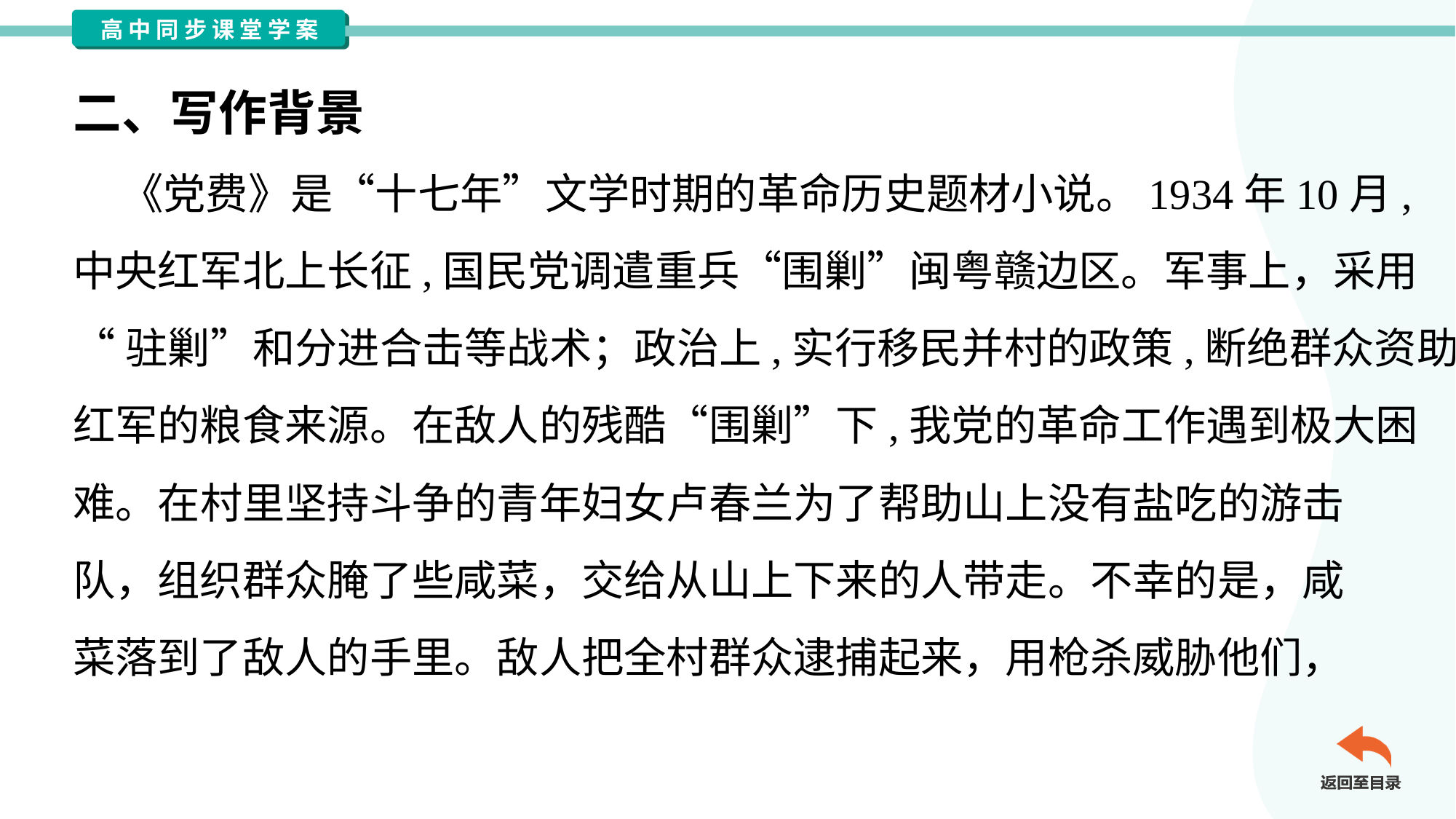

二、写作背景
    《党费》是“十七年”文学时期的革命历史题材小说。1934年10月,
中央红军北上长征,国民党调遣重兵“围剿”闽粤赣边区。军事上，采用
“驻剿”和分进合击等战术；政治上,实行移民并村的政策,断绝群众资助
红军的粮食来源。在敌人的残酷“围剿”下,我党的革命工作遇到极大困
难。在村里坚持斗争的青年妇女卢春兰为了帮助山上没有盐吃的游击
队，组织群众腌了些咸菜，交给从山上下来的人带走。不幸的是，咸
菜落到了敌人的手里。敌人把全村群众逮捕起来，用枪杀威胁他们，